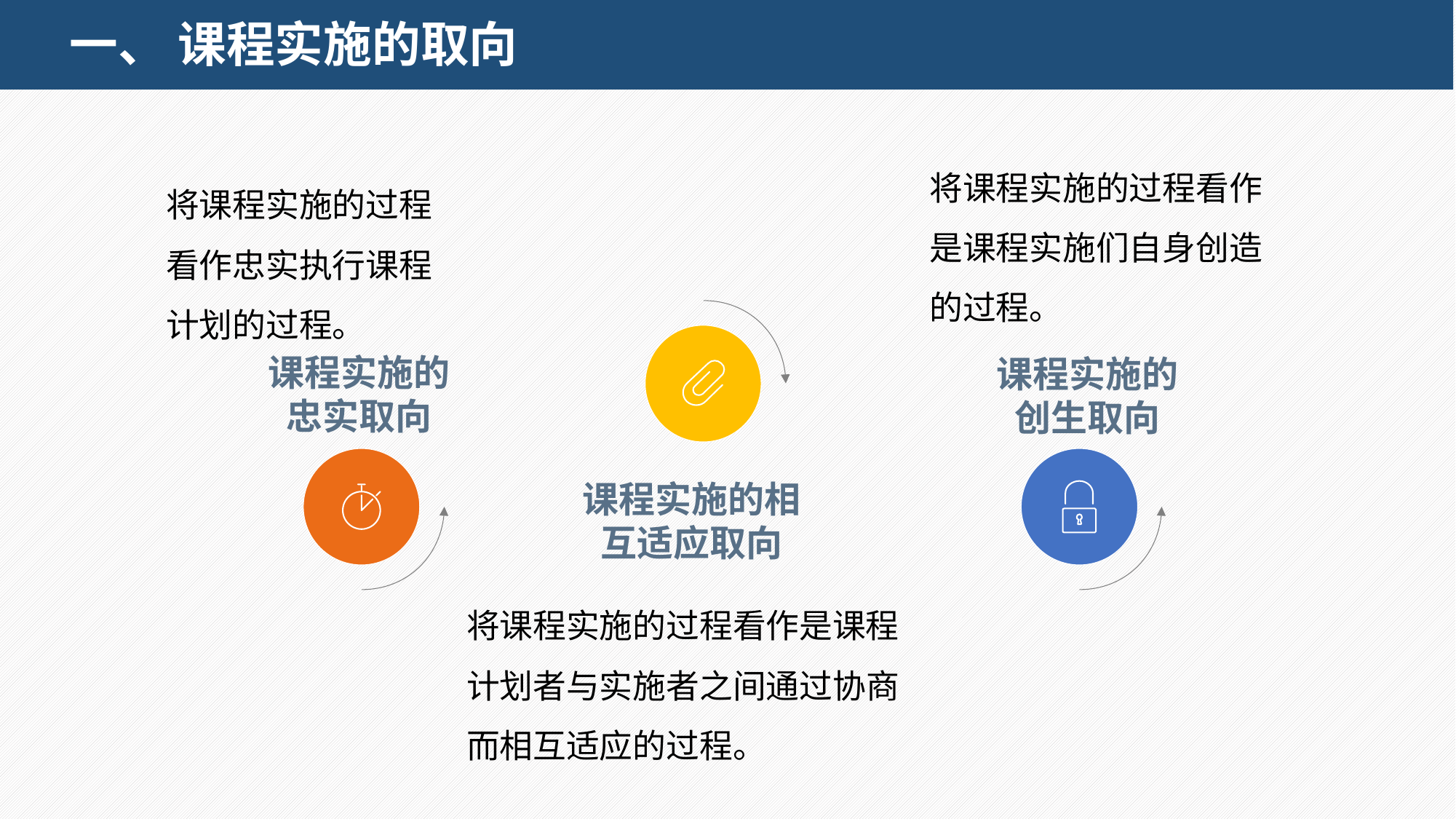

# 一、 课程实施的取向
将课程实施的过程看作是课程实施们自身创造的过程。
将课程实施的过程看作忠实执行课程计划的过程。

课程实施的忠实取向
课程实施的创生取向

课程实施的相互适应取向

将课程实施的过程看作是课程计划者与实施者之间通过协商而相互适应的过程。